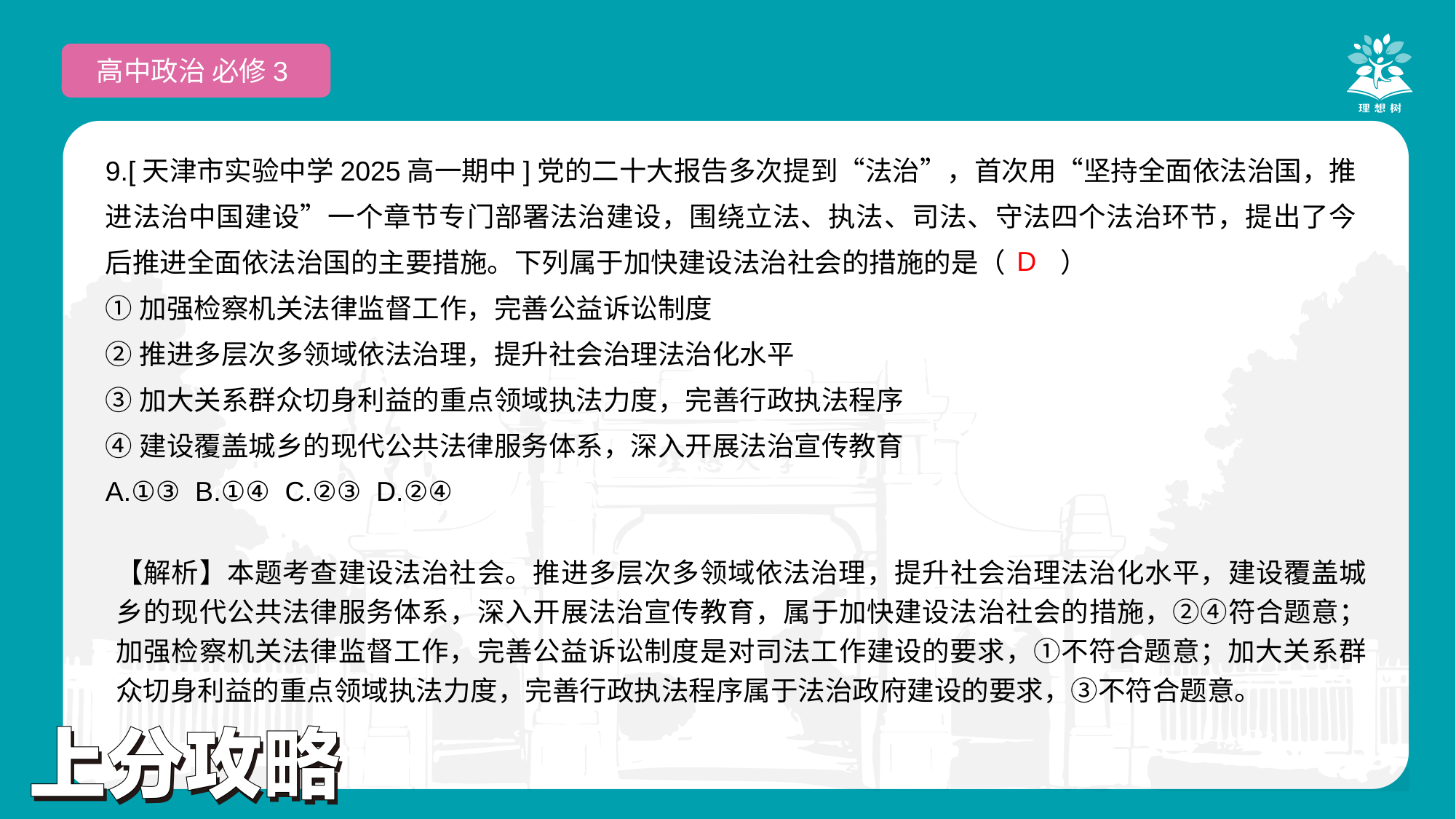

高中政治 必修3
9.[天津市实验中学2025高一期中]党的二十大报告多次提到“法治”，首次用“坚持全面依法治国，推进法治中国建设”一个章节专门部署法治建设，围绕立法、执法、司法、守法四个法治环节，提出了今后推进全面依法治国的主要措施。下列属于加快建设法治社会的措施的是（　　）
①加强检察机关法律监督工作，完善公益诉讼制度
②推进多层次多领域依法治理，提升社会治理法治化水平
③加大关系群众切身利益的重点领域执法力度，完善行政执法程序
④建设覆盖城乡的现代公共法律服务体系，深入开展法治宣传教育
A.①③  B.①④  C.②③  D.②④
 D
【解析】本题考查建设法治社会。推进多层次多领域依法治理，提升社会治理法治化水平，建设覆盖城乡的现代公共法律服务体系，深入开展法治宣传教育，属于加快建设法治社会的措施，②④符合题意；加强检察机关法律监督工作，完善公益诉讼制度是对司法工作建设的要求，①不符合题意；加大关系群众切身利益的重点领域执法力度，完善行政执法程序属于法治政府建设的要求，③不符合题意。